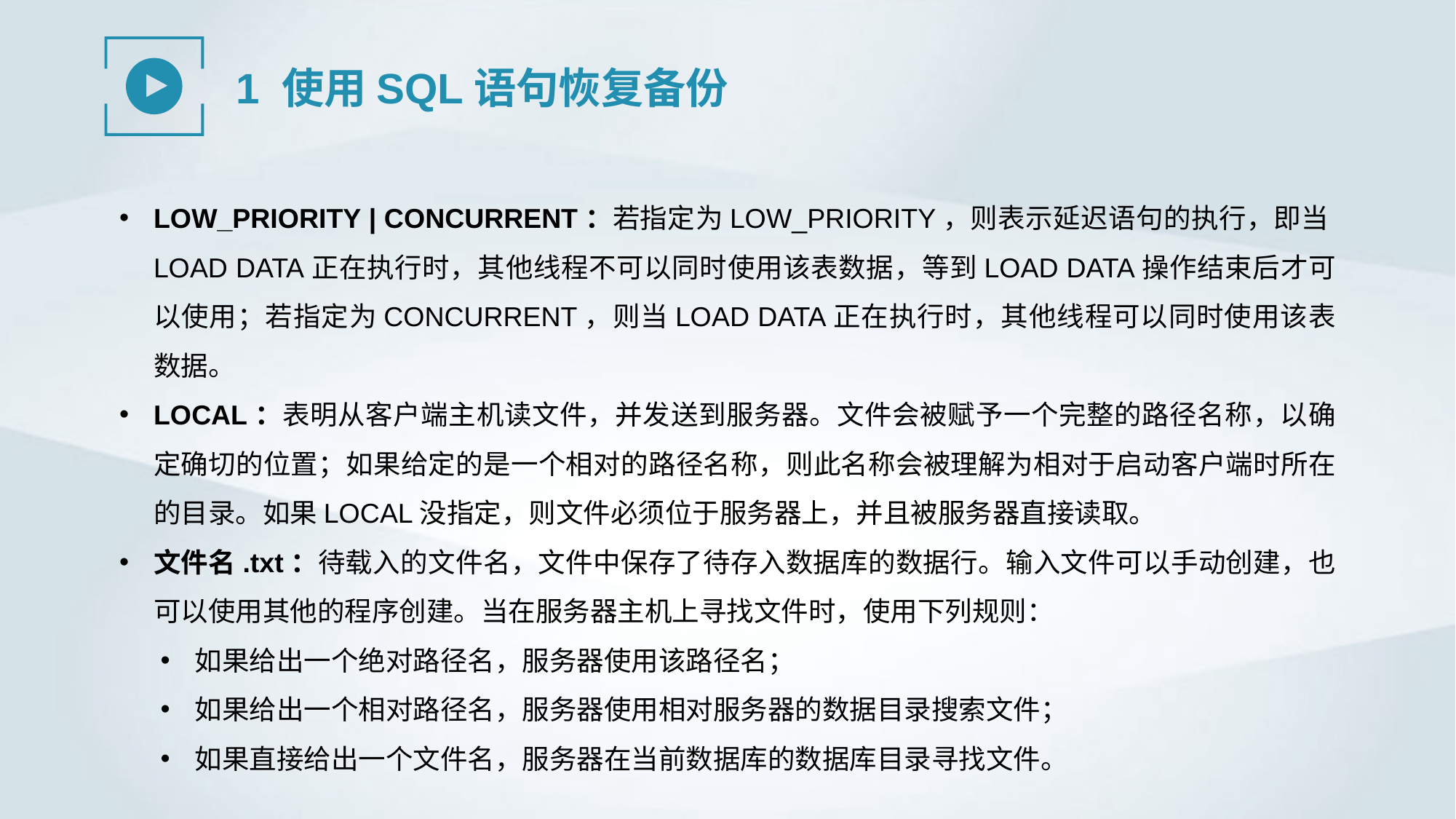

1 使用SQL语句恢复备份
LOW_PRIORITY | CONCURRENT：若指定为LOW_PRIORITY，则表示延迟语句的执行，即当LOAD DATA正在执行时，其他线程不可以同时使用该表数据，等到LOAD DATA操作结束后才可以使用；若指定为CONCURRENT，则当LOAD DATA正在执行时，其他线程可以同时使用该表数据。
LOCAL：表明从客户端主机读文件，并发送到服务器。文件会被赋予一个完整的路径名称，以确定确切的位置；如果给定的是一个相对的路径名称，则此名称会被理解为相对于启动客户端时所在的目录。如果LOCAL没指定，则文件必须位于服务器上，并且被服务器直接读取。
文件名.txt：待载入的文件名，文件中保存了待存入数据库的数据行。输入文件可以手动创建，也可以使用其他的程序创建。当在服务器主机上寻找文件时，使用下列规则：
如果给出一个绝对路径名，服务器使用该路径名；
如果给出一个相对路径名，服务器使用相对服务器的数据目录搜索文件；
如果直接给出一个文件名，服务器在当前数据库的数据库目录寻找文件。